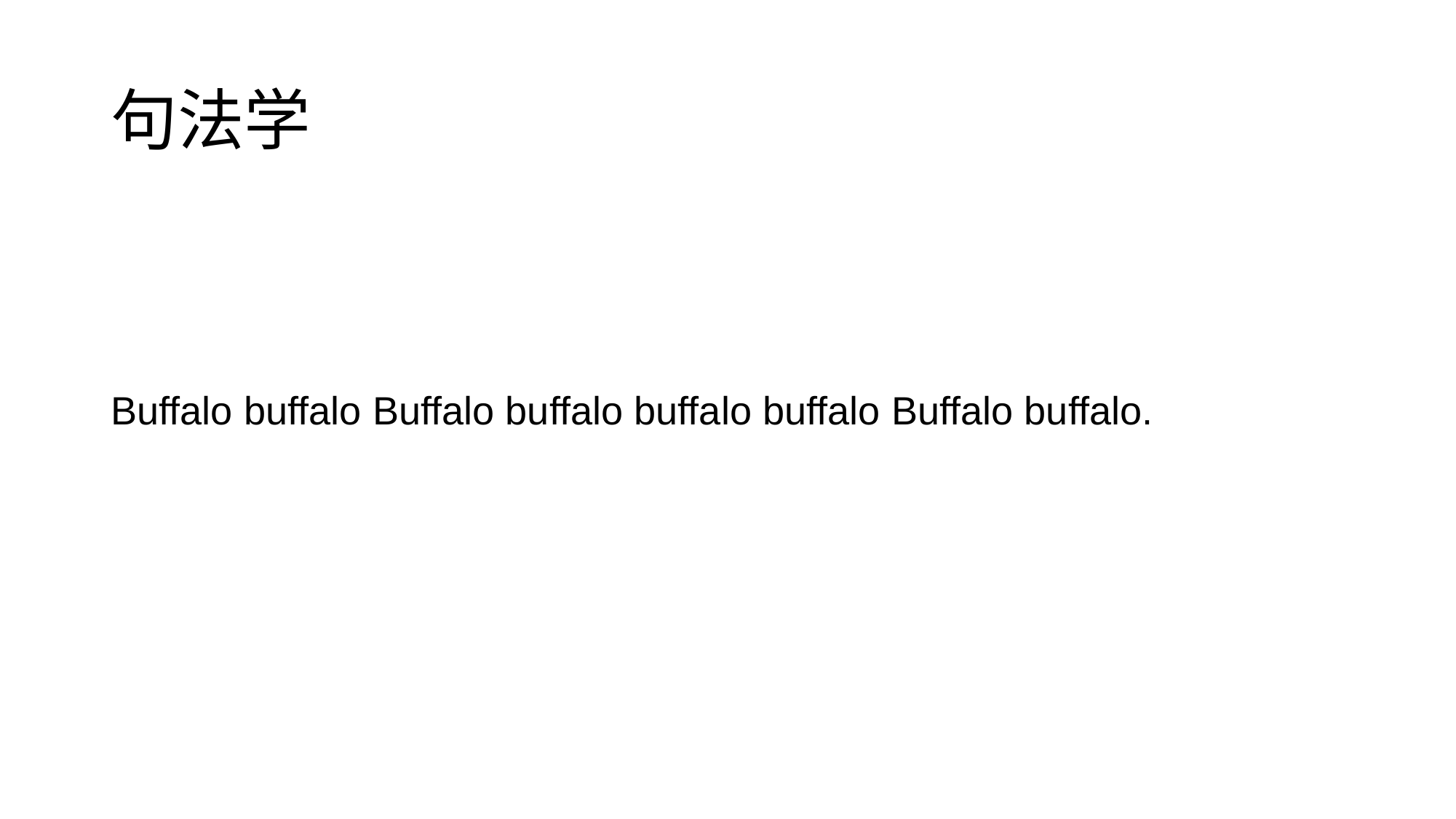

# 句法学
Buffalo buffalo Buffalo buffalo buffalo buffalo Buffalo buffalo.